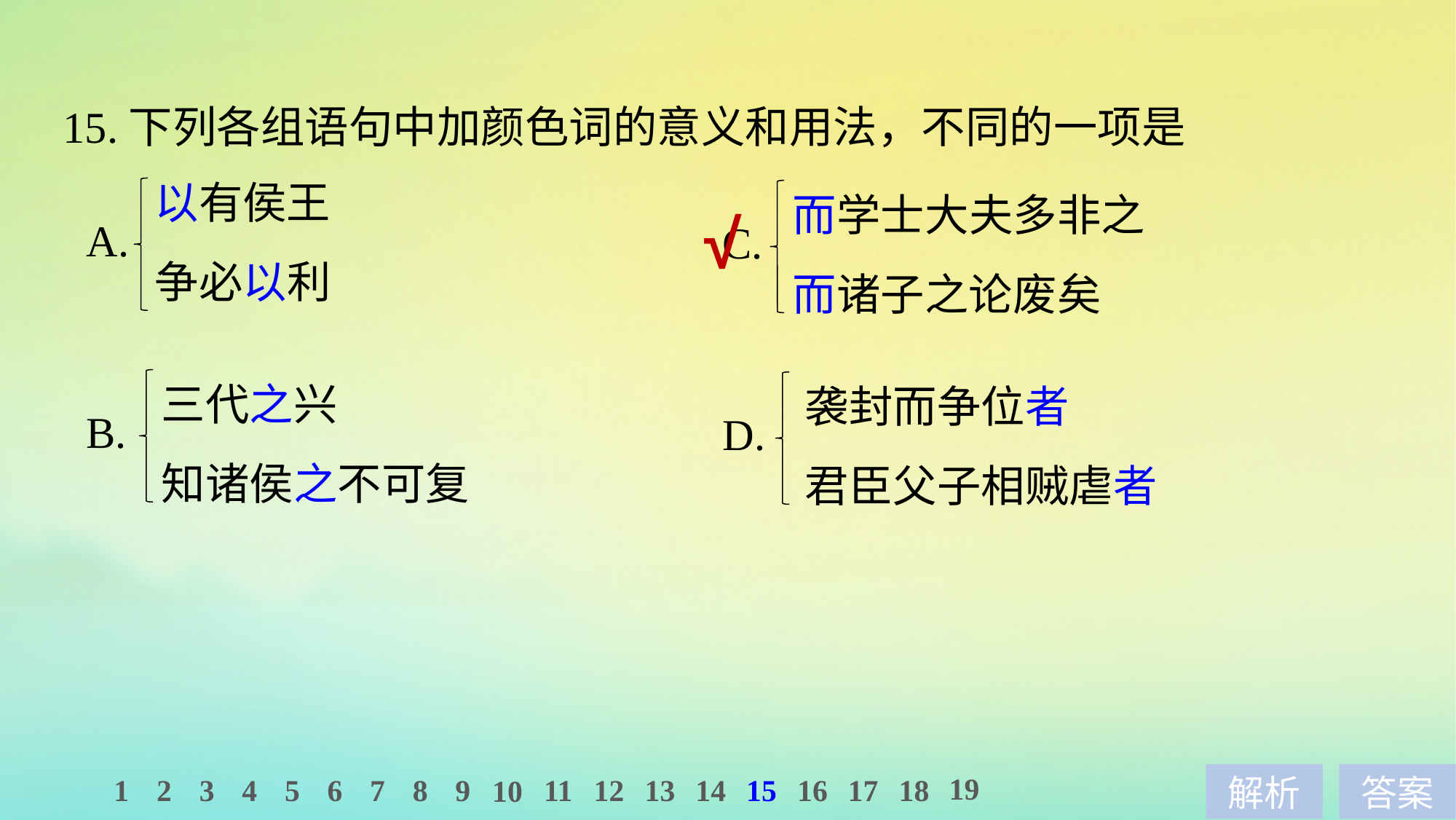

15.下列各组语句中加颜色词的意义和用法，不同的一项是
以有侯王
争必以利
而学士大夫多非之
而诸子之论废矣

√
A.
C.
三代之兴
知诸侯之不可复
袭封而争位者
君臣父子相贼虐者

B.
D.
19
1
2
3
4
5
6
7
8
9
11
12
13
14
15
16
17
18
10
解析
答案